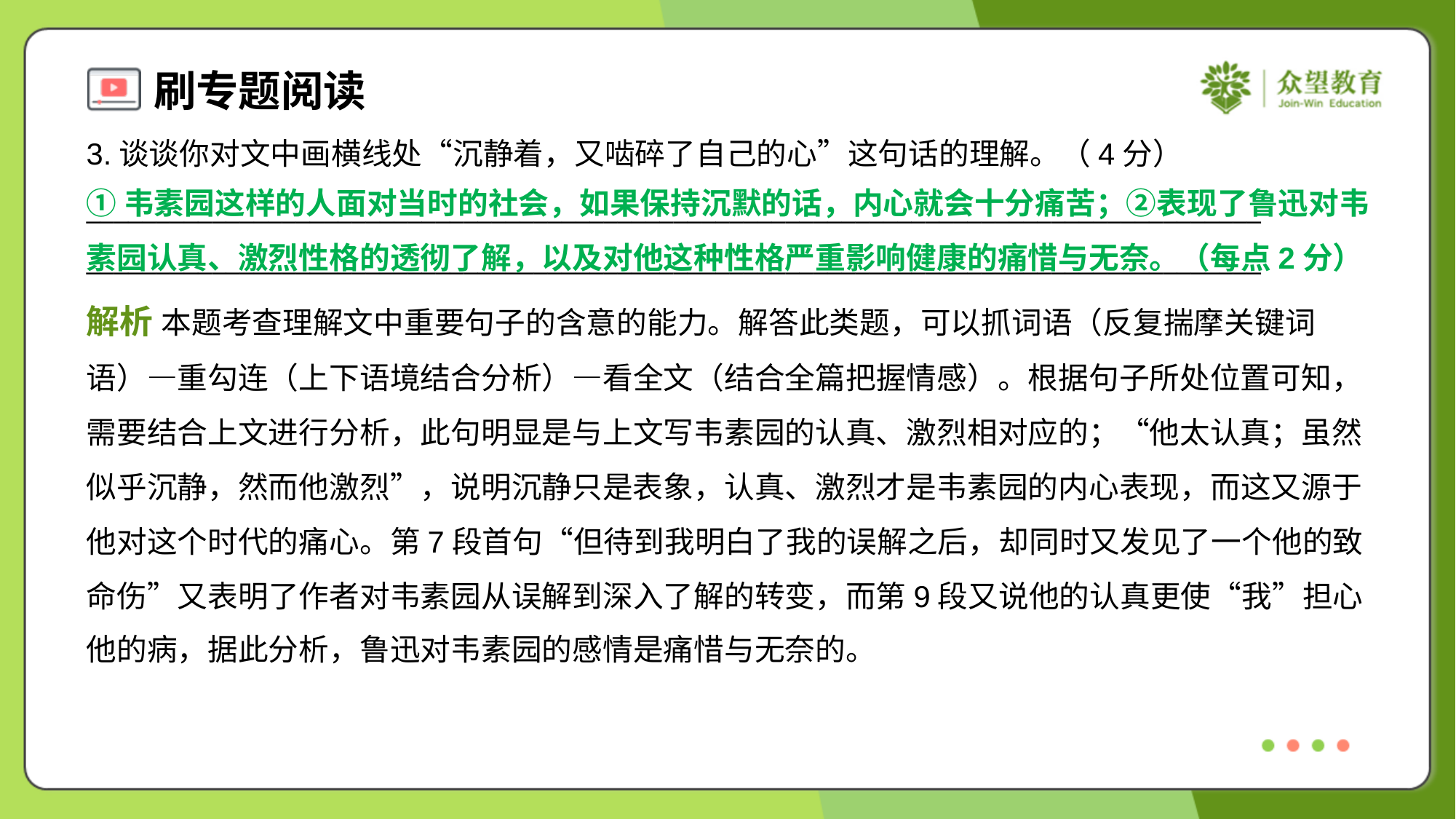

3.谈谈你对文中画横线处“沉静着，又啮碎了自己的心”这句话的理解。（4分）
____________________________________________________________________________________
____________________________________________________________________________________
①韦素园这样的人面对当时的社会，如果保持沉默的话，内心就会十分痛苦；②表现了鲁迅对韦素园认真、激烈性格的透彻了解，以及对他这种性格严重影响健康的痛惜与无奈。（每点2分）
解析 本题考查理解文中重要句子的含意的能力。解答此类题，可以抓词语（反复揣摩关键词
语）—重勾连（上下语境结合分析）—看全文（结合全篇把握情感）。根据句子所处位置可知，
需要结合上文进行分析，此句明显是与上文写韦素园的认真、激烈相对应的；“他太认真；虽然
似乎沉静，然而他激烈”，说明沉静只是表象，认真、激烈才是韦素园的内心表现，而这又源于
他对这个时代的痛心。第7段首句“但待到我明白了我的误解之后，却同时又发见了一个他的致
命伤”又表明了作者对韦素园从误解到深入了解的转变，而第9段又说他的认真更使“我”担心
他的病，据此分析，鲁迅对韦素园的感情是痛惜与无奈的。